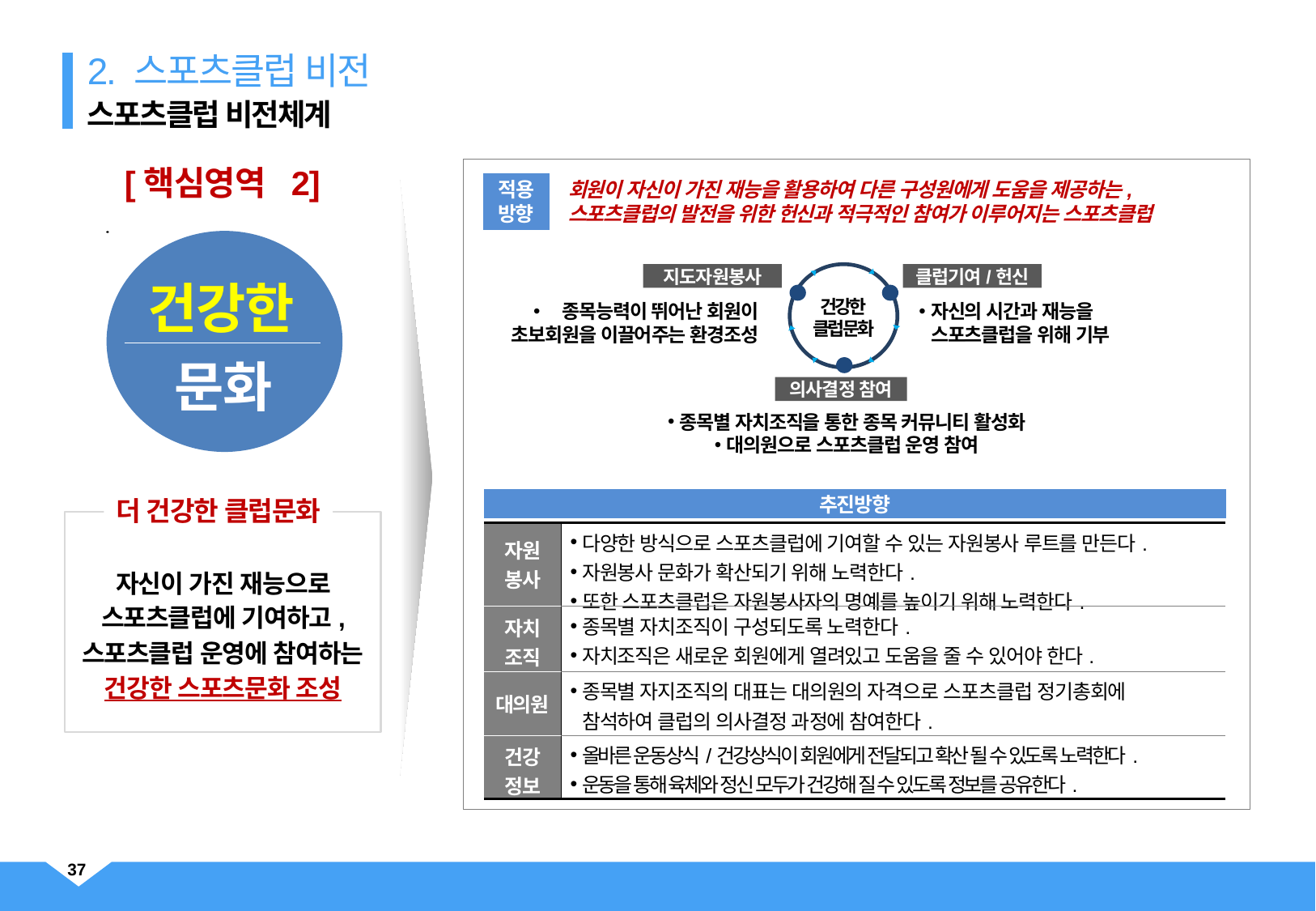

2. 스포츠클럽 비전
스포츠클럽 비전체계
[핵심영역  2]

회원이 자신이 가진 재능을 활용하여 다른 구성원에게 도움을 제공하는,
스포츠클럽의 발전을 위한 헌신과 적극적인 참여가 이루어지는 스포츠클럽
적용 방향

지도자원봉사
클럽기여/헌신
건강한
클럽문화
의사결정 참여
종목능력이 뛰어난 회원이
초보회원을 이끌어주는 환경조성
자신의 시간과 재능을 스포츠클럽을 위해 기부
종목별 자치조직을 통한 종목 커뮤니티 활성화
대의원으로 스포츠클럽 운영 참여
건강한
문화

더 건강한 클럽문화
추진방향
자신이 가진 재능으로 스포츠클럽에 기여하고, 스포츠클럽 운영에 참여하는
건강한 스포츠문화 조성
| 자원 봉사 | 다양한 방식으로 스포츠클럽에 기여할 수 있는 자원봉사 루트를 만든다. 자원봉사 문화가 확산되기 위해 노력한다. 또한 스포츠클럽은 자원봉사자의 명예를 높이기 위해 노력한다. |
| --- | --- |
| 자치 조직 | 종목별 자치조직이 구성되도록 노력한다. 자치조직은 새로운 회원에게 열려있고 도움을 줄 수 있어야 한다. |
| 대의원 | 종목별 자지조직의 대표는 대의원의 자격으로 스포츠클럽 정기총회에 참석하여 클럽의 의사결정 과정에 참여한다. |
| 건강 정보 | 올바른 운동상식/건강상식이 회원에게 전달되고 확산 될 수 있도록 노력한다. 운동을 통해 육체와 정신 모두가 건강해 질 수 있도록 정보를 공유한다. |